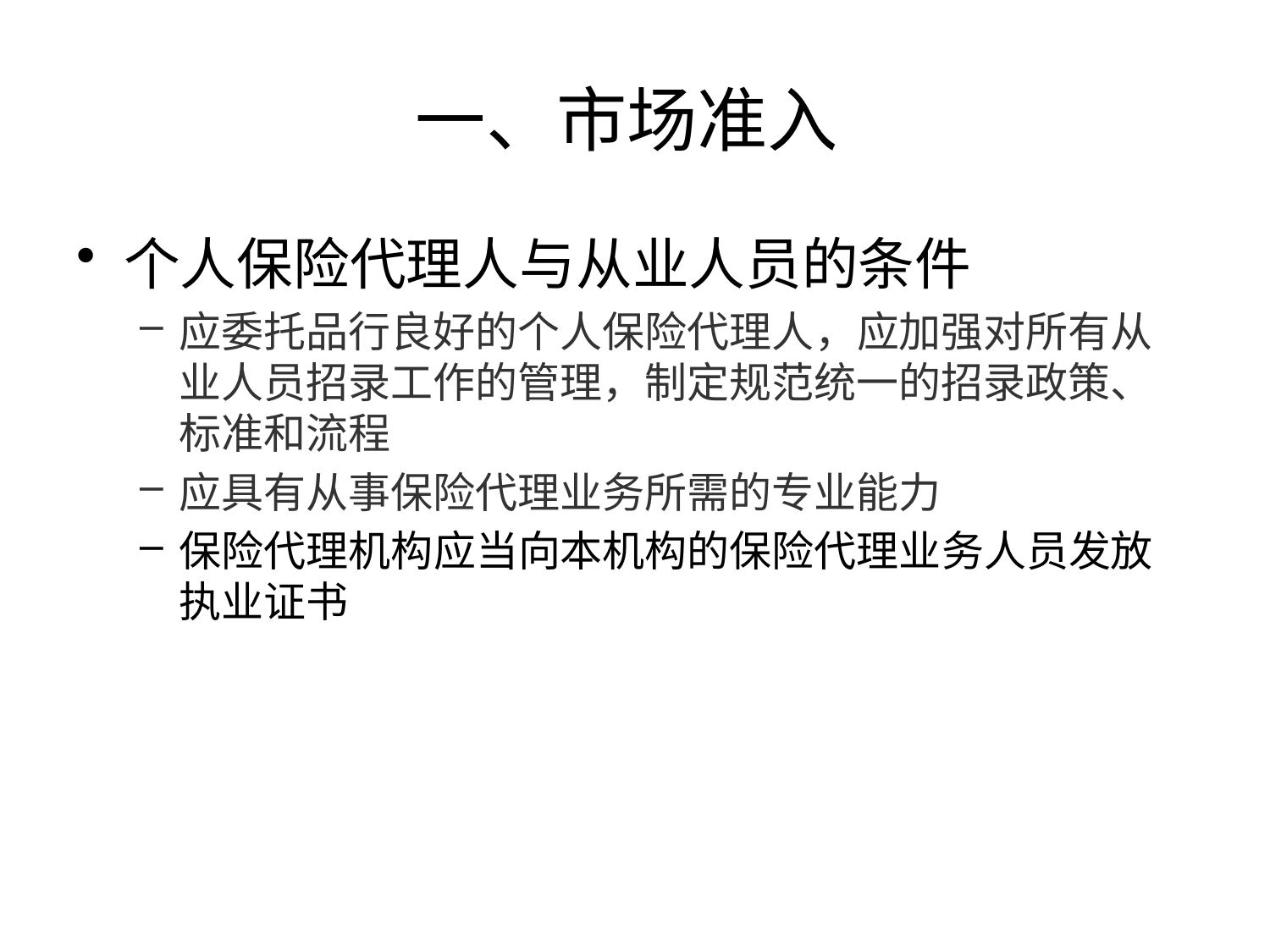

# 一、市场准入
个人保险代理人与从业人员的条件
应委托品行良好的个人保险代理人，应加强对所有从业人员招录工作的管理，制定规范统一的招录政策、标准和流程
应具有从事保险代理业务所需的专业能力
保险代理机构应当向本机构的保险代理业务人员发放执业证书